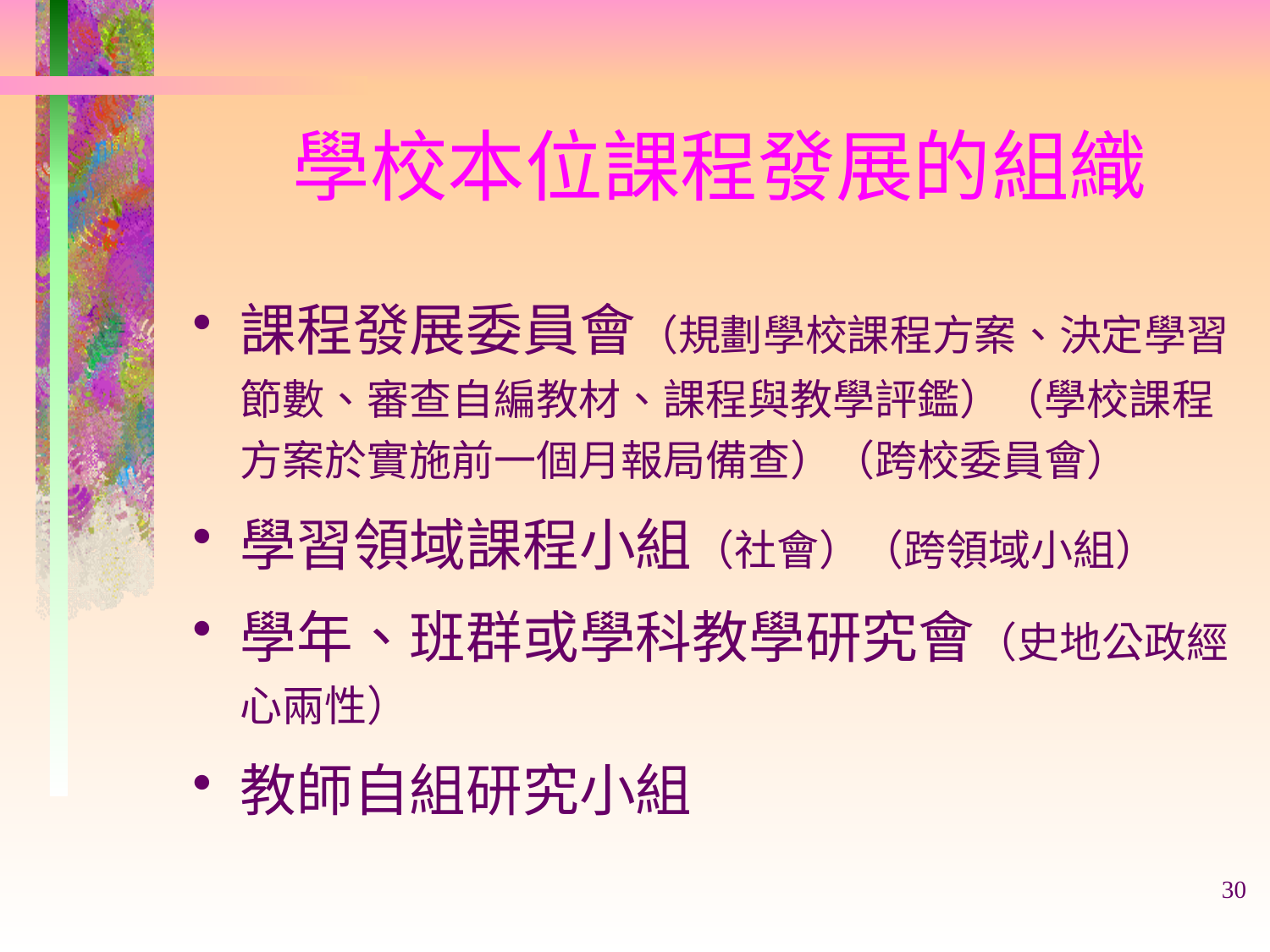

# 學校本位課程發展的組織
課程發展委員會（規劃學校課程方案、決定學習節數、審查自編教材、課程與教學評鑑）（學校課程方案於實施前一個月報局備查）（跨校委員會）
學習領域課程小組（社會）（跨領域小組）
學年、班群或學科教學研究會（史地公政經心兩性）
教師自組研究小組
30